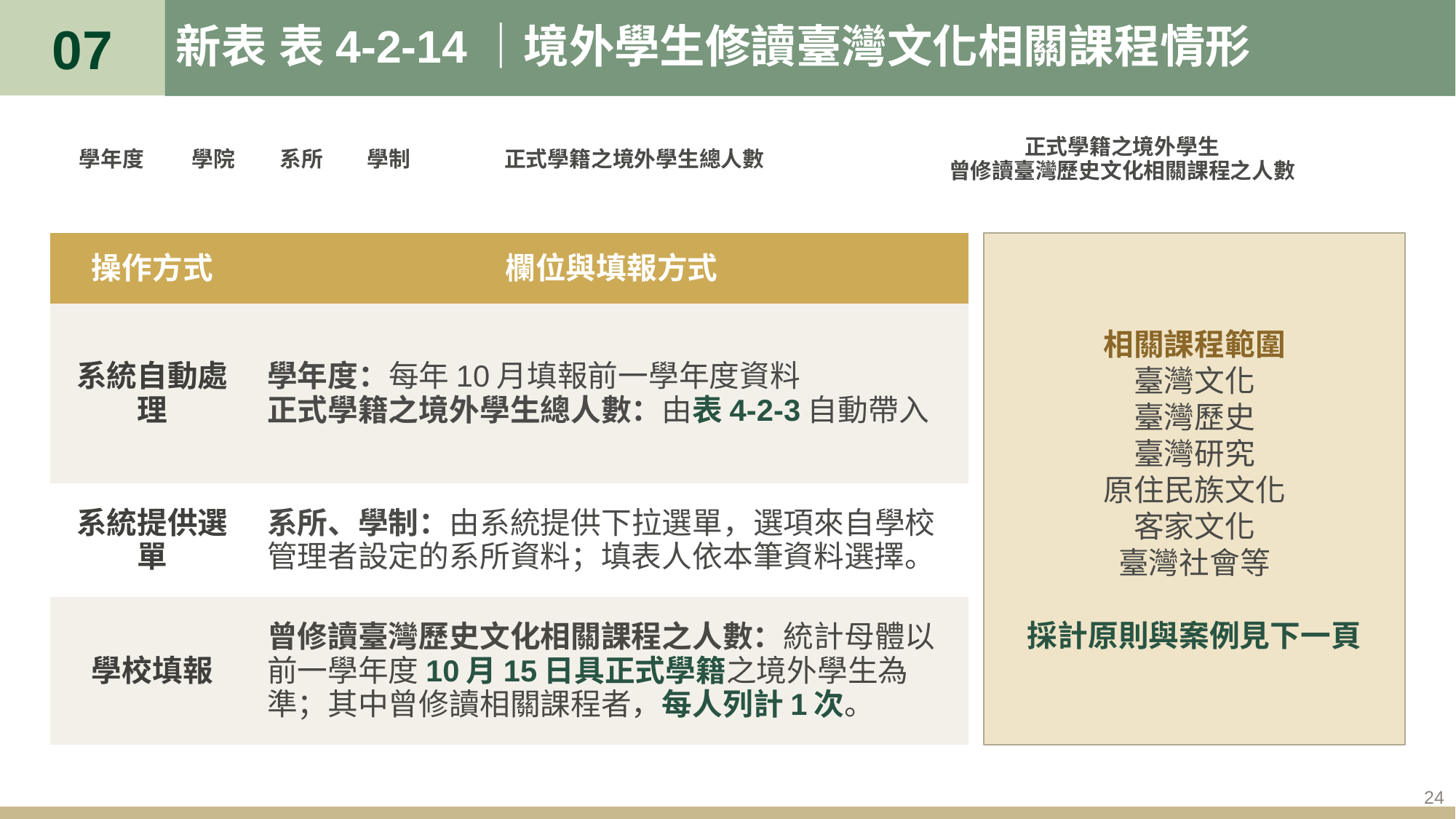

07
# 新表 表4-2-14｜境外學生修讀臺灣文化相關課程情形
| 學年度 | 學院 | 系所 | 學制 | 正式學籍之境外學生總人數 | 正式學籍之境外學生 曾修讀臺灣歷史文化相關課程之人數 |
| --- | --- | --- | --- | --- | --- |
| 操作方式 | 欄位與填報方式 |
| --- | --- |
| 系統自動處理 | 學年度：每年10月填報前一學年度資料 正式學籍之境外學生總人數：由表4-2-3自動帶入 |
| 系統提供選單 | 系所、學制：由系統提供下拉選單，選項來自學校管理者設定的系所資料；填表人依本筆資料選擇。 |
| 學校填報 | 曾修讀臺灣歷史文化相關課程之人數：統計母體以前一學年度10月15日具正式學籍之境外學生為準；其中曾修讀相關課程者，每人列計1次。 |
相關課程範圍
臺灣文化
臺灣歷史
臺灣研究
原住民族文化
客家文化
臺灣社會等

採計原則與案例見下一頁
24